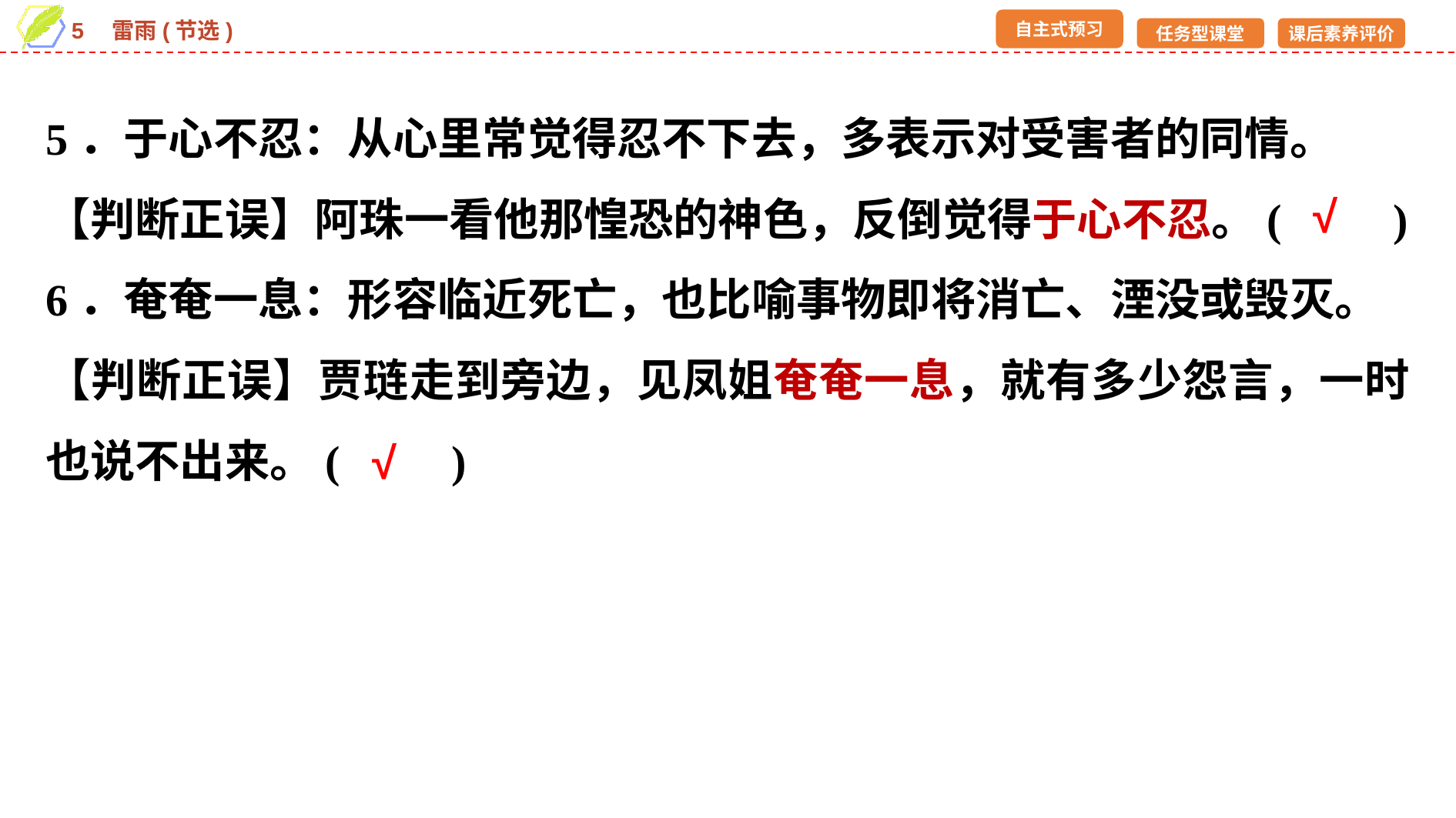

5．于心不忍：从心里常觉得忍不下去，多表示对受害者的同情。
【判断正误】阿珠一看他那惶恐的神色，反倒觉得于心不忍。(　　)
6．奄奄一息：形容临近死亡，也比喻事物即将消亡、湮没或毁灭。
【判断正误】贾琏走到旁边，见凤姐奄奄一息，就有多少怨言，一时也说不出来。(　　)
√
√